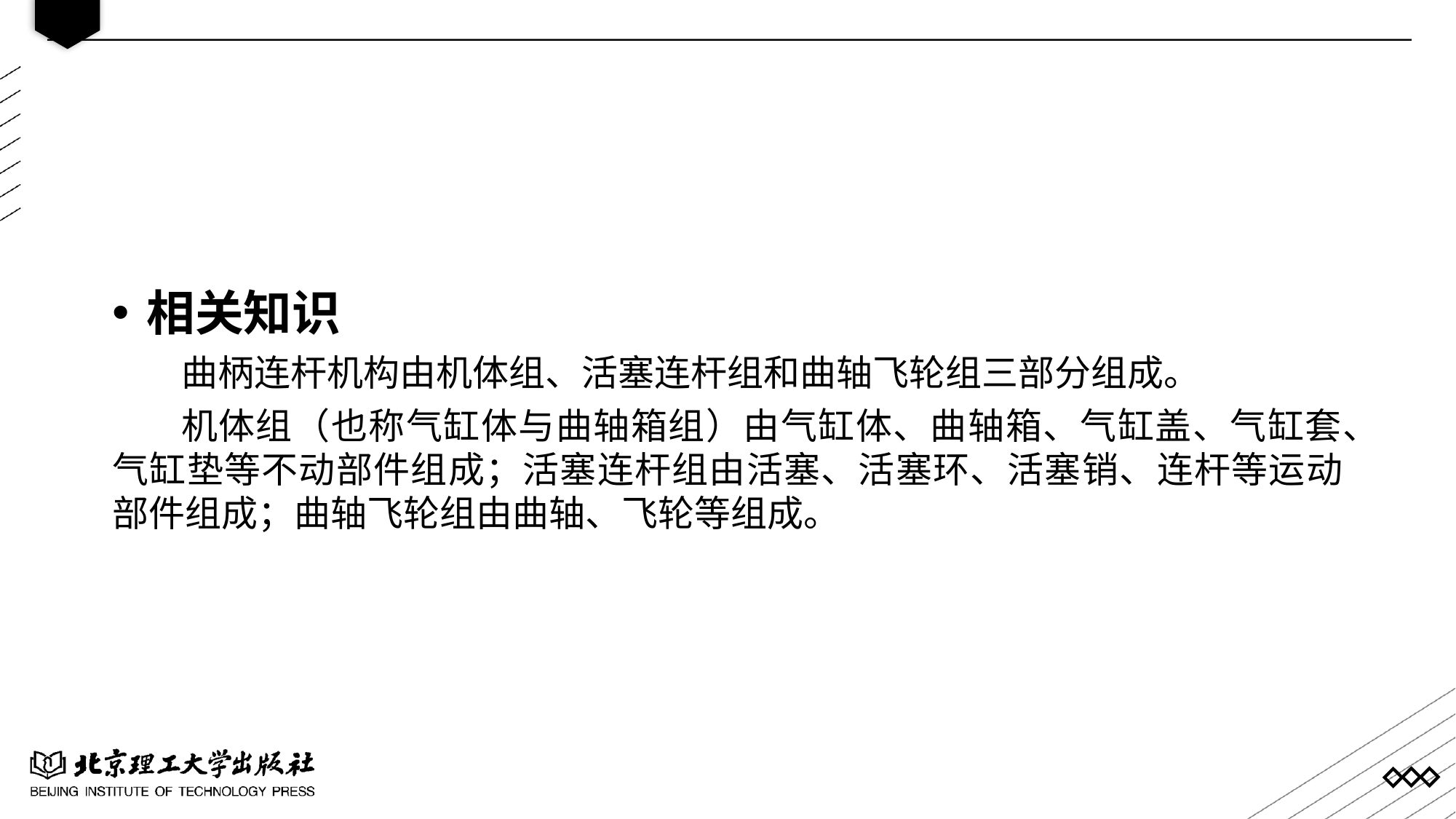

相关知识
曲柄连杆机构由机体组、活塞连杆组和曲轴飞轮组三部分组成。
机体组（也称气缸体与曲轴箱组）由气缸体、曲轴箱、气缸盖、气缸套、气缸垫等不动部件组成；活塞连杆组由活塞、活塞环、活塞销、连杆等运动部件组成；曲轴飞轮组由曲轴、飞轮等组成。